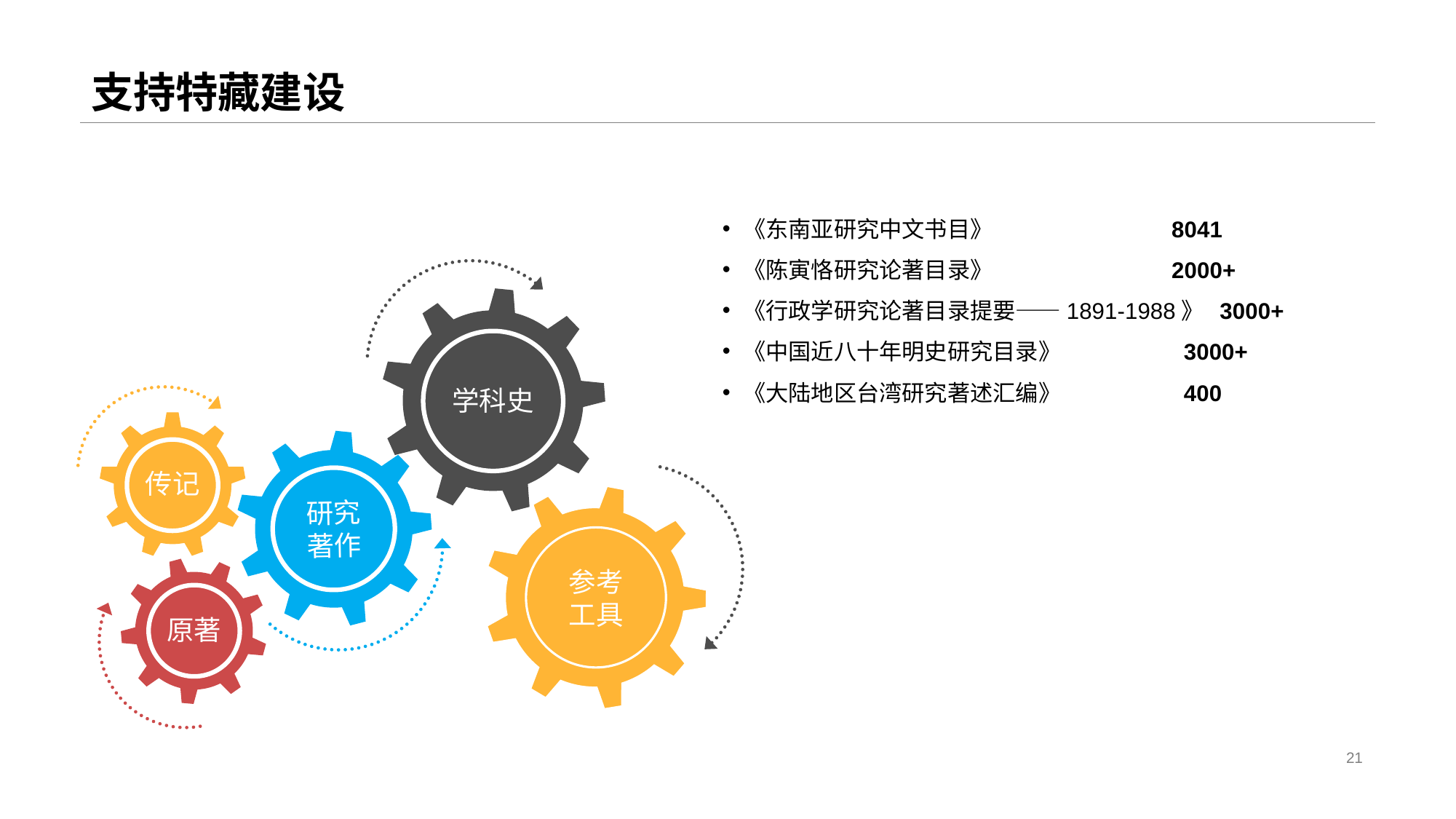

# 支持特藏建设
《东南亚研究中文书目》                                  8041
《陈寅恪研究论著目录》                                  2000+
《行政学研究论著目录提要——1891-1988》  3000+
《中国近八十年明史研究目录》                       3000+
《大陆地区台湾研究著述汇编》                       4000+

研究著作

学科史
传记
参考
工具
原著
21